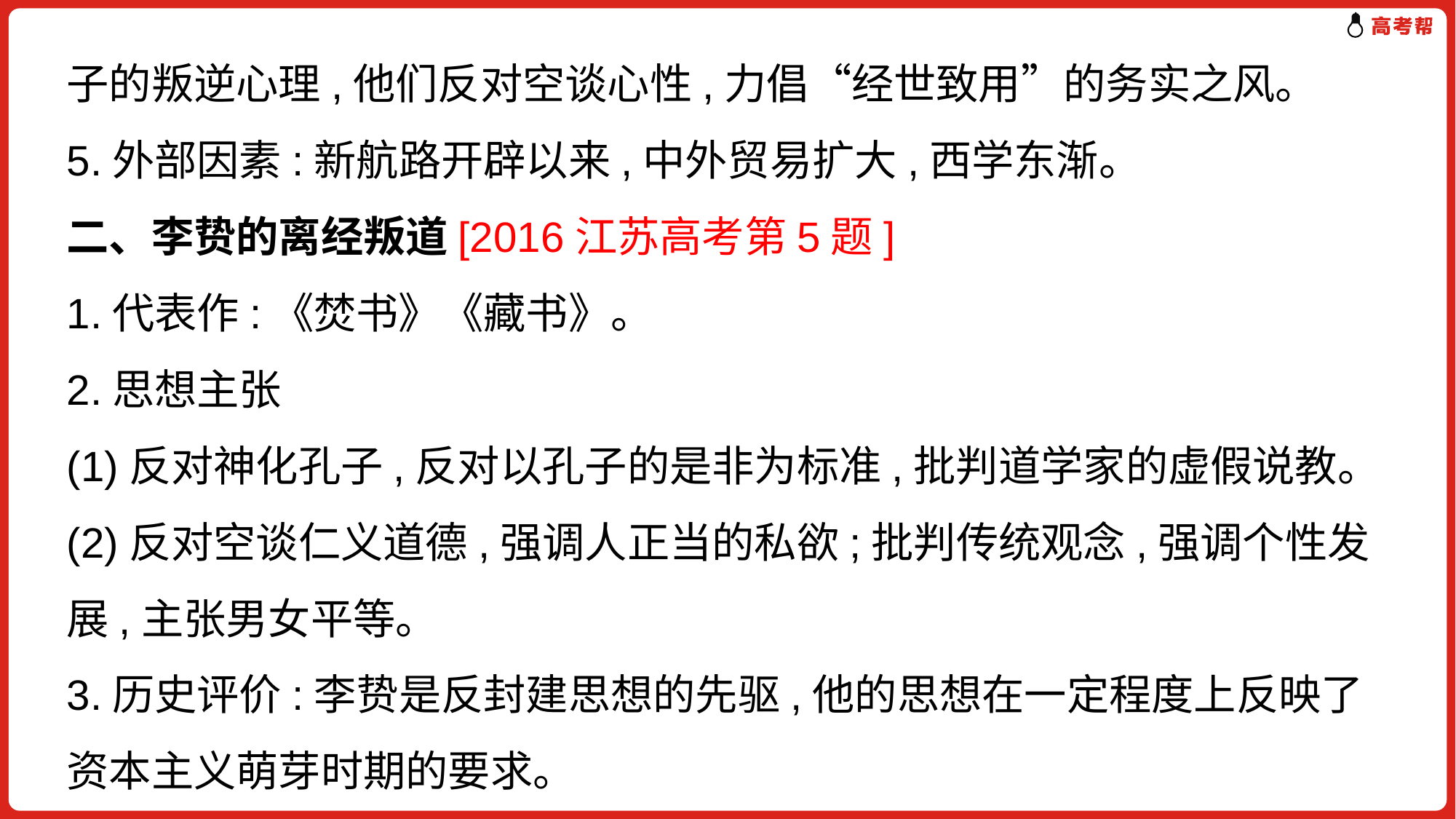

子的叛逆心理,他们反对空谈心性,力倡“经世致用”的务实之风。
5.外部因素:新航路开辟以来,中外贸易扩大,西学东渐。
二、李贽的离经叛道[2016江苏高考第5题]
1.代表作:《焚书》《藏书》。
2.思想主张
(1)反对神化孔子,反对以孔子的是非为标准,批判道学家的虚假说教。
(2)反对空谈仁义道德,强调人正当的私欲;批判传统观念,强调个性发展,主张男女平等。
3.历史评价:李贽是反封建思想的先驱,他的思想在一定程度上反映了资本主义萌芽时期的要求。